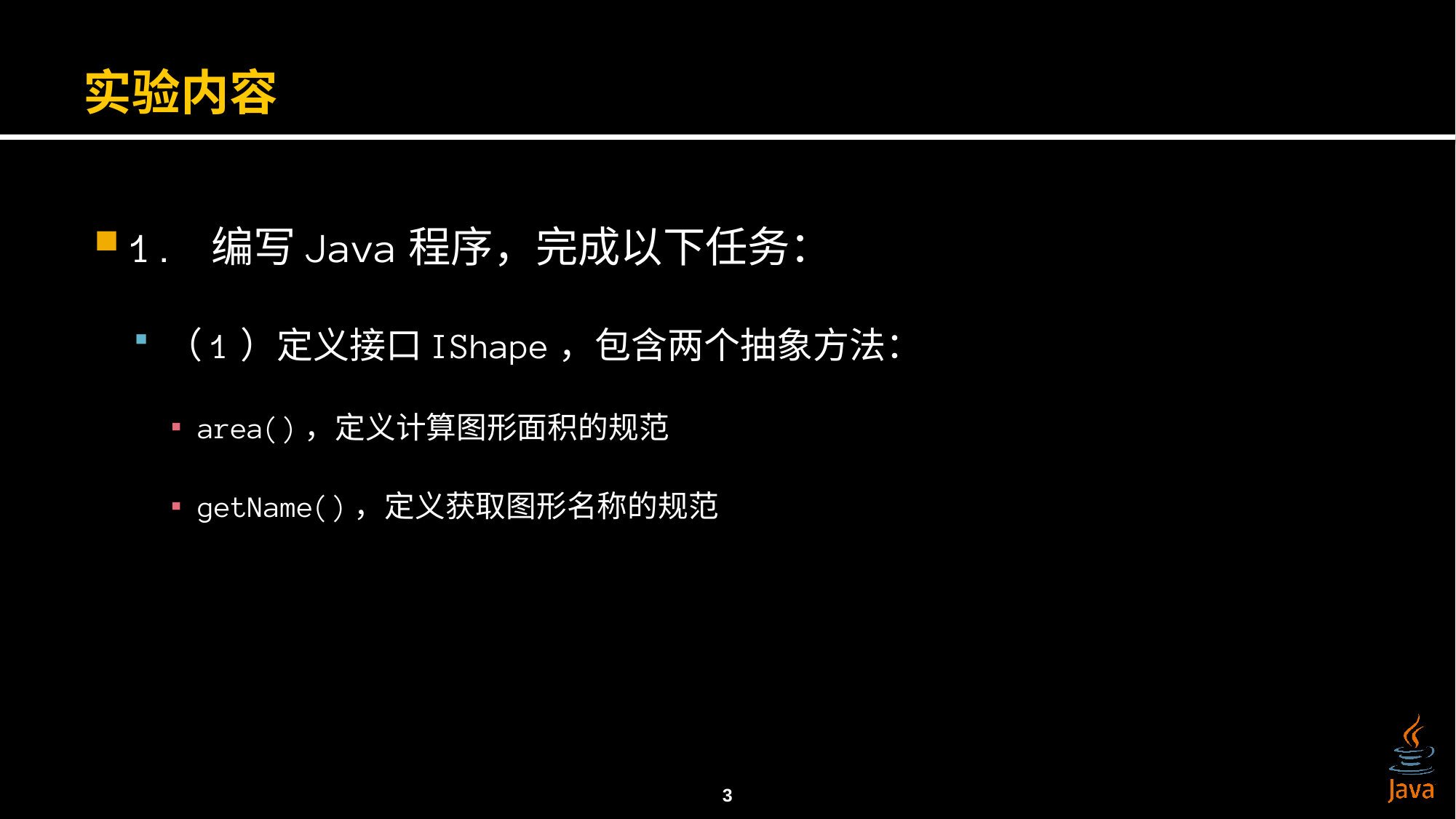

# 实验内容
1. 编写Java程序，完成以下任务：
（1）定义接口IShape，包含两个抽象方法：
area()，定义计算图形面积的规范
getName()，定义获取图形名称的规范
3